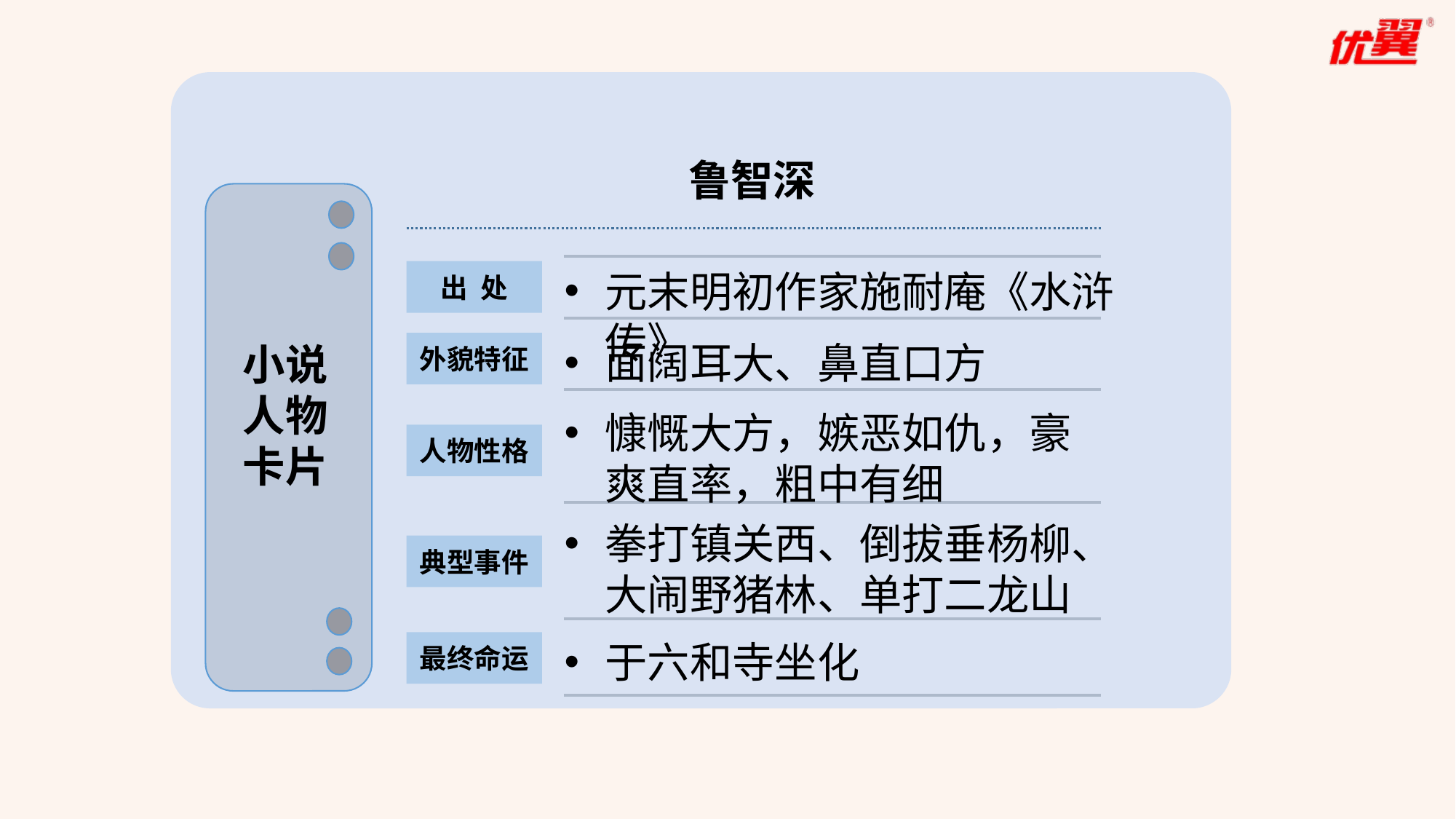

鲁智深

元末明初作家施耐庵《水浒传》
出  处
面阔耳大、鼻直口方
小说人物卡片
外貌特征
慷慨大方，嫉恶如仇，豪爽直率，粗中有细
人物性格
拳打镇关西、倒拔垂杨柳、大闹野猪林、单打二龙山
典型事件
于六和寺坐化
最终命运